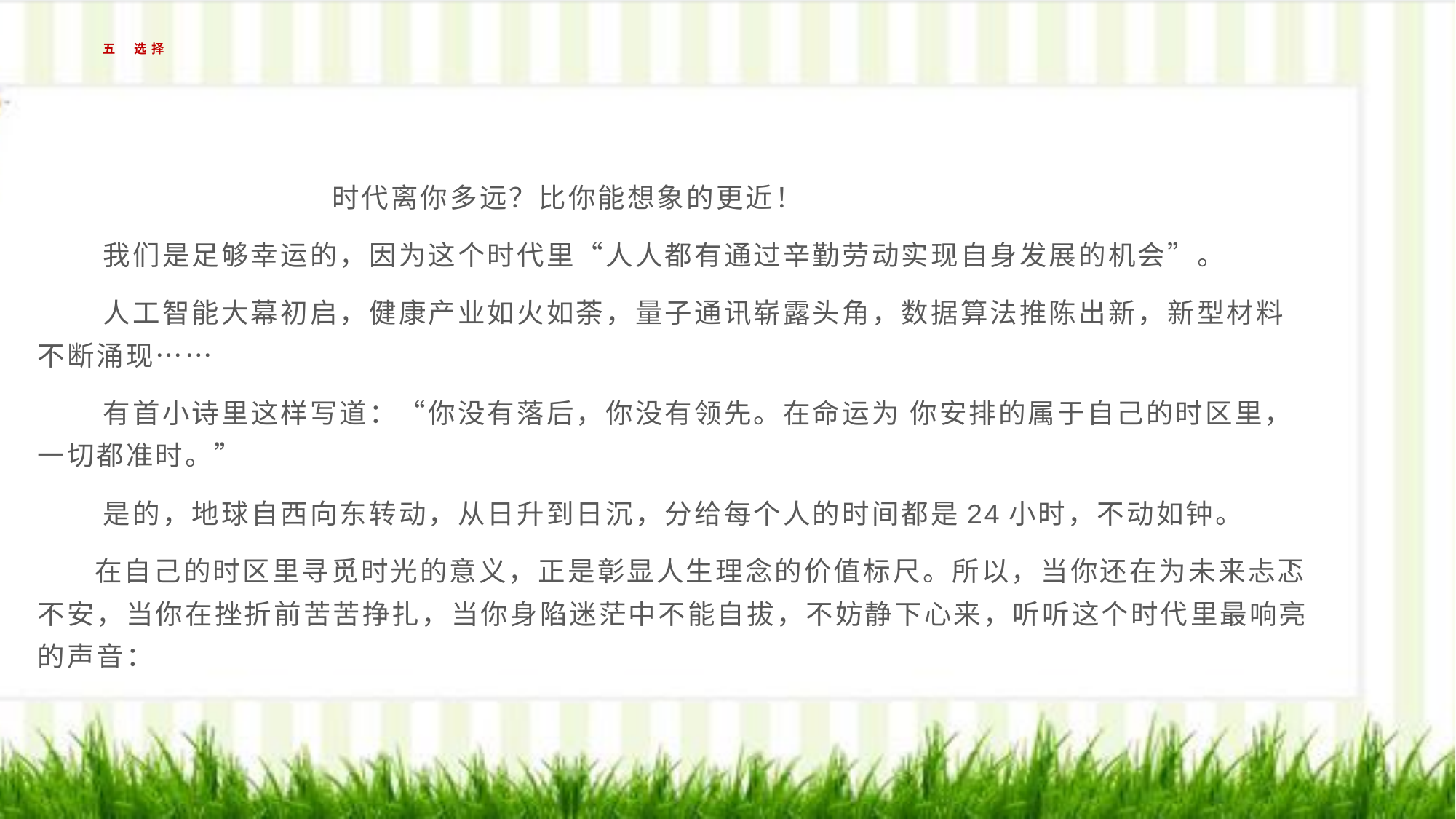

# 五  选择

                                  时代离你多远？比你能想象的更近！
       我们是足够幸运的，因为这个时代里“人人都有通过辛勤劳动实现自身发展的机会”。
       人工智能大幕初启，健康产业如火如荼，量子通讯崭露头角，数据算法推陈出新，新型材料不断涌现……
       有首小诗里这样写道：“你没有落后，你没有领先。在命运为 你安排的属于自己的时区里，一切都准时。”
       是的，地球自西向东转动，从日升到日沉，分给每个人的时间都是24小时，不动如钟。
      在自己的时区里寻觅时光的意义，正是彰显人生理念的价值标尺。所以，当你还在为未来忐忑不安，当你在挫折前苦苦挣扎，当你身陷迷茫中不能自拔，不妨静下心来，听听这个时代里最响亮的声音：